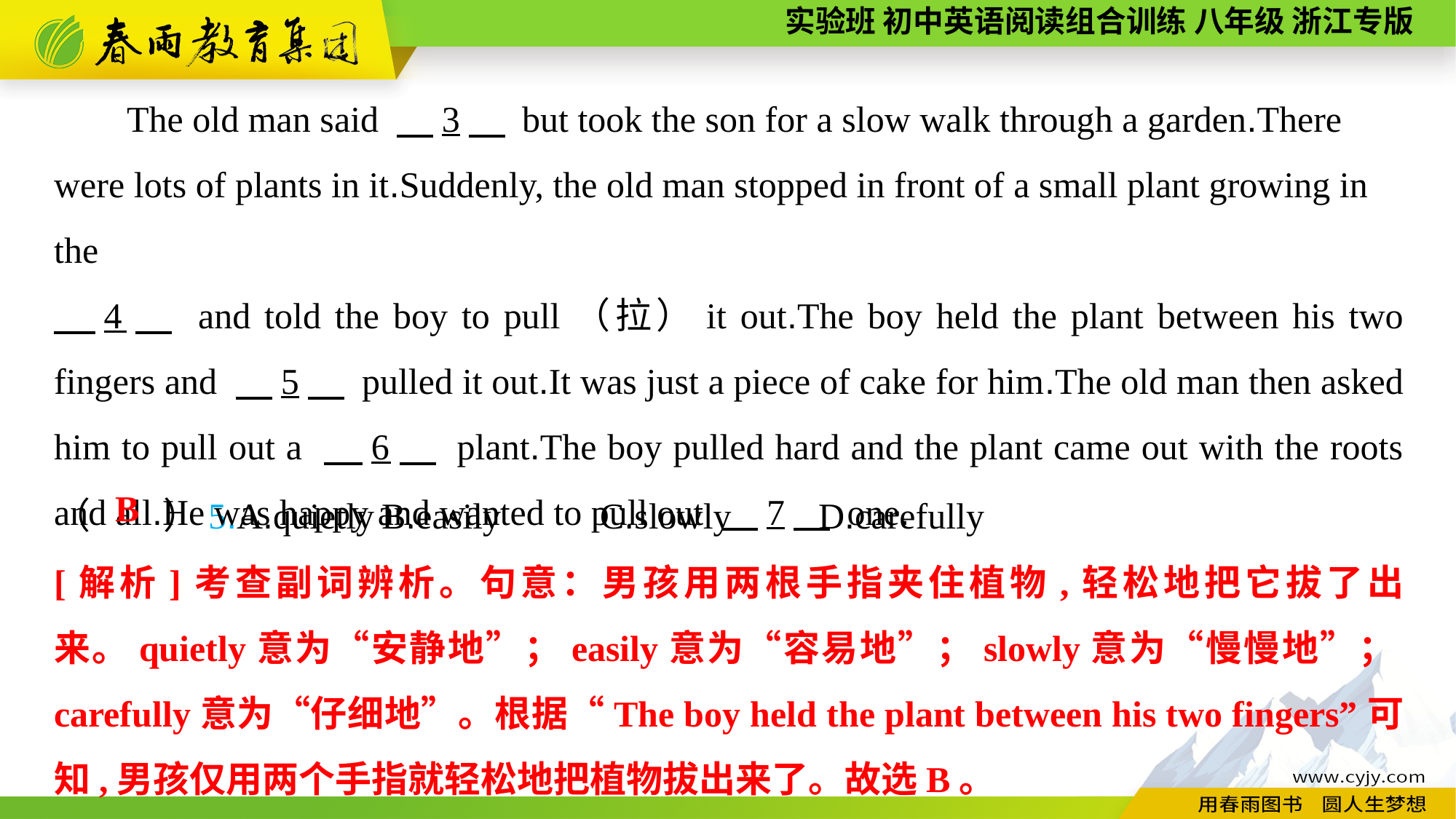

The old man said 　3　 but took the son for a slow walk through a garden.There were lots of plants in it.Suddenly, the old man stopped in front of a small plant growing in the
　4　 and told the boy to pull（拉）it out.The boy held the plant between his two fingers and 　5　 pulled it out.It was just a piece of cake for him.The old man then asked him to pull out a 　6　 plant.The boy pulled hard and the plant came out with the roots and all.He was happy and wanted to pull out 　7　 one.
（　　）5.A.quietly	B.easily	C.slowly	D.carefully
B
[解析]考查副词辨析。句意：男孩用两根手指夹住植物,轻松地把它拔了出来。quietly意为“安静地”；easily意为“容易地”；slowly意为“慢慢地”；carefully意为“仔细地”。根据“The boy held the plant between his two fingers”可知,男孩仅用两个手指就轻松地把植物拔出来了。故选B。